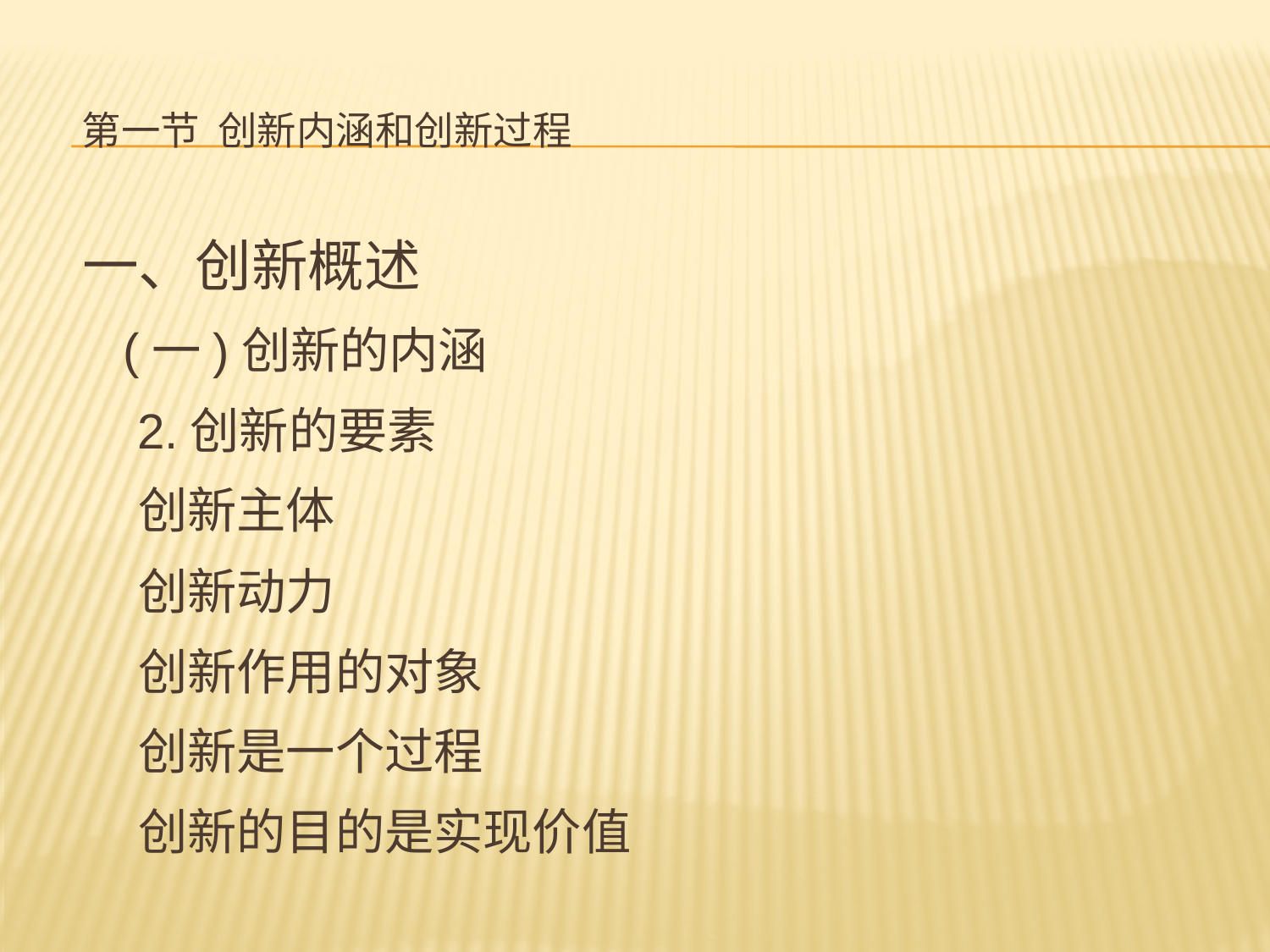

# 第一节  创新内涵和创新过程
一、创新概述
   (一)创新的内涵
    2.创新的要素
    创新主体
    创新动力
    创新作用的对象
    创新是一个过程
    创新的目的是实现价值